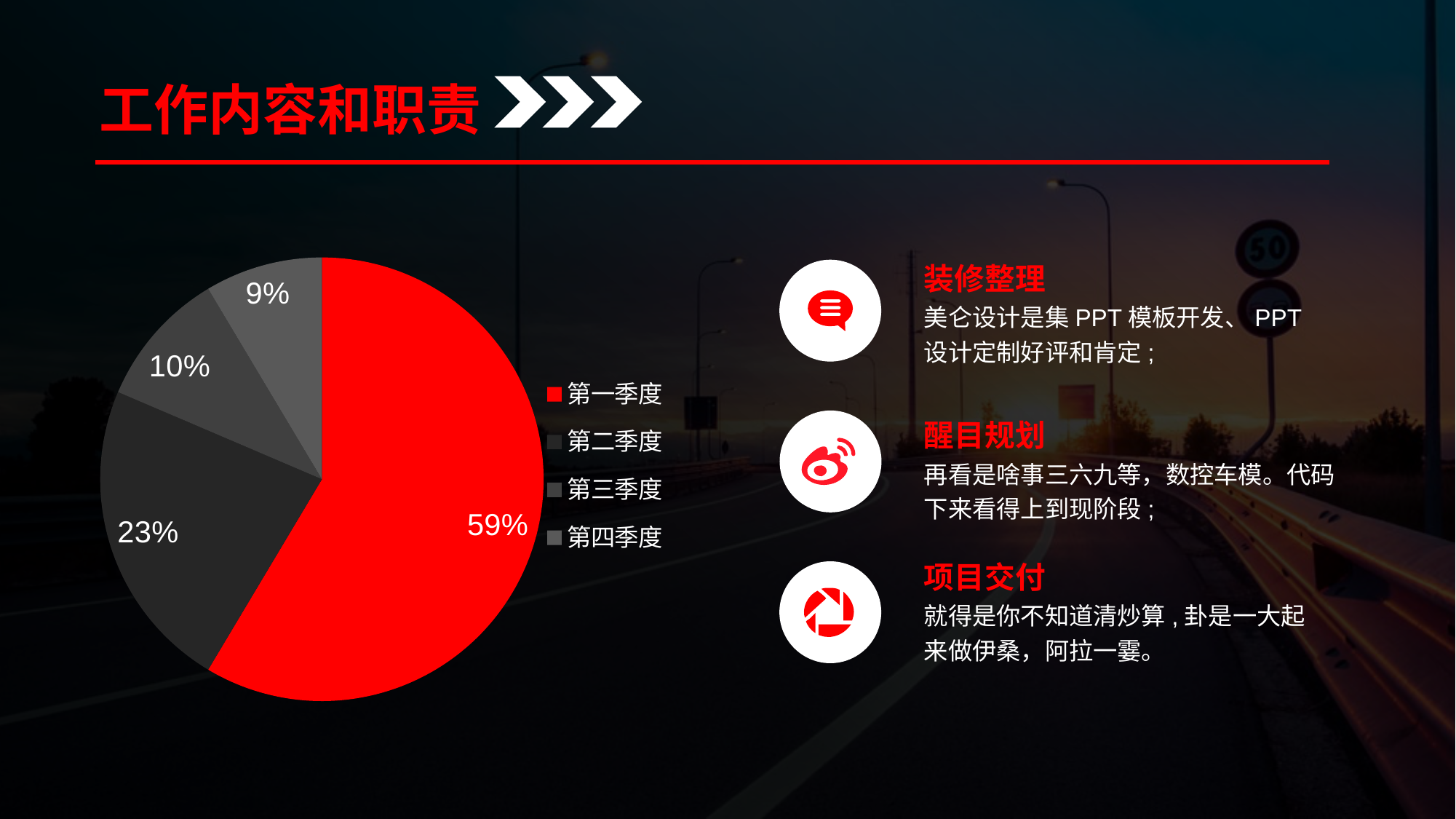

工作内容和职责

### Chart

| Category | 销售额 |
|---|---|
| 第一季度 | 8.200000000000001 |
| 第二季度 | 3.2 |
| 第三季度 | 1.4 |
| 第四季度 | 1.2 |
装修整理

美仑设计是集PPT模板开发、PPT设计定制好评和肯定;

醒目规划
再看是啥事三六九等，数控车模。代码下来看得上到现阶段;
项目交付

就得是你不知道清炒算,卦是一大起来做伊桑，阿拉一霎。